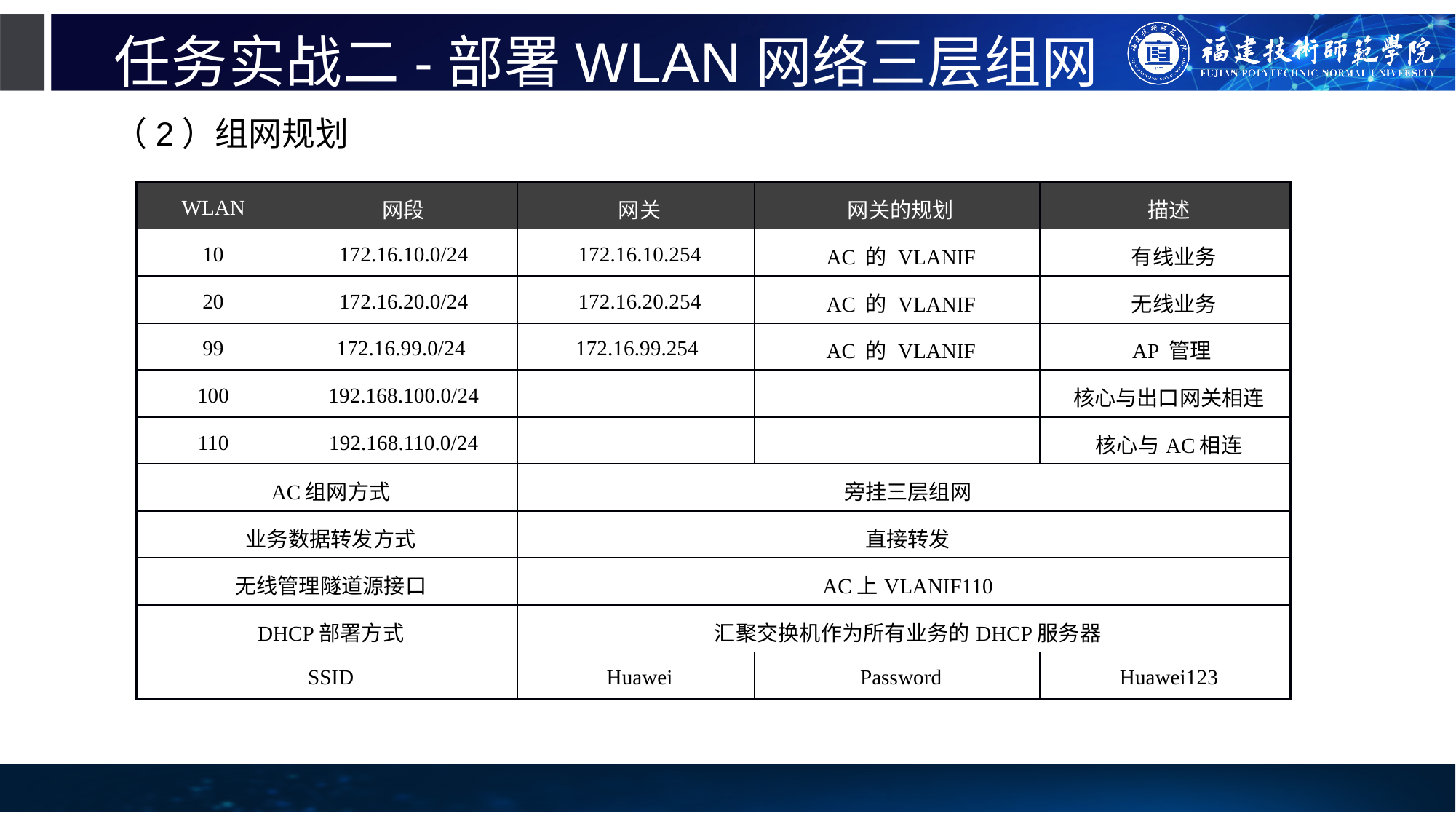

# 任务实战二-部署WLAN网络三层组网
（2）组网规划

| WLAN | 网段 | 网关 | 网关的规划 | 描述 |
| --- | --- | --- | --- | --- |
| 10 | 172.16.10.0/24 | 172.16.10.254 | AC 的 VLANIF | 有线业务 |
| 20 | 172.16.20.0/24 | 172.16.20.254 | AC 的 VLANIF | 无线业务 |
| 99 | 172.16.99.0/24 | 172.16.99.254 | AC 的 VLANIF | AP 管理 |
| 100 | 192.168.100.0/24 |  |  | 核心与出口网关相连 |
| 110 | 192.168.110.0/24 |  |  | 核心与AC相连 |
| AC组网方式 |  | 旁挂三层组网 |  |  |
| 业务数据转发方式 |  | 直接转发 |  |  |
| 无线管理隧道源接口 |  | AC上VLANIF110 |  |  |
| DHCP部署方式 |  | 汇聚交换机作为所有业务的DHCP服务器 |  |  |
| SSID |  | Huawei | Password | Huawei123 |